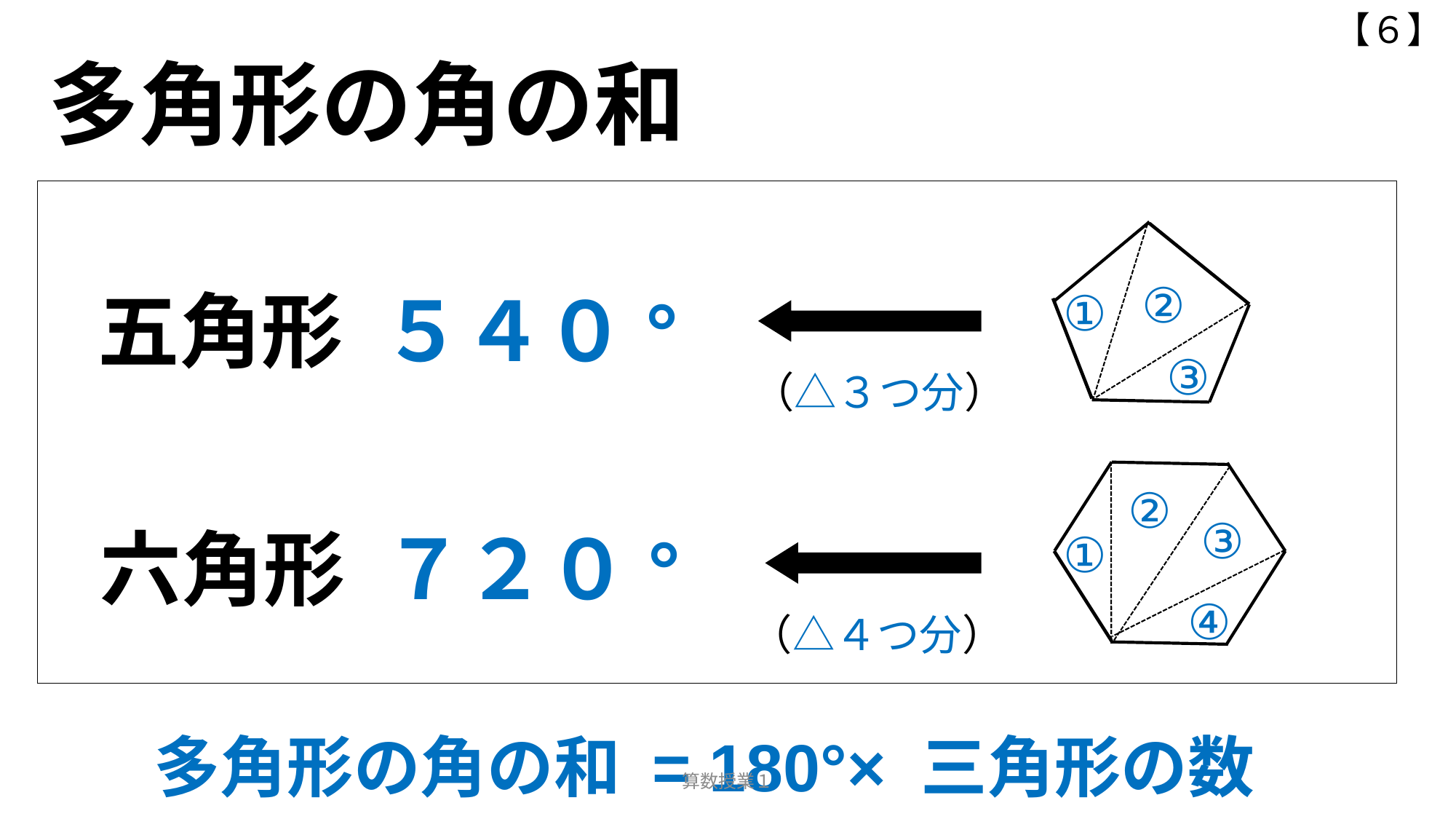

【６】
多角形の角の和

②
五角形  ５４０°
①
③
（△３つ分）

②
③
六角形  ７２０°
①
④
（△４つ分）
　多角形の角の和 = 180°× 三角形の数
算数授業１